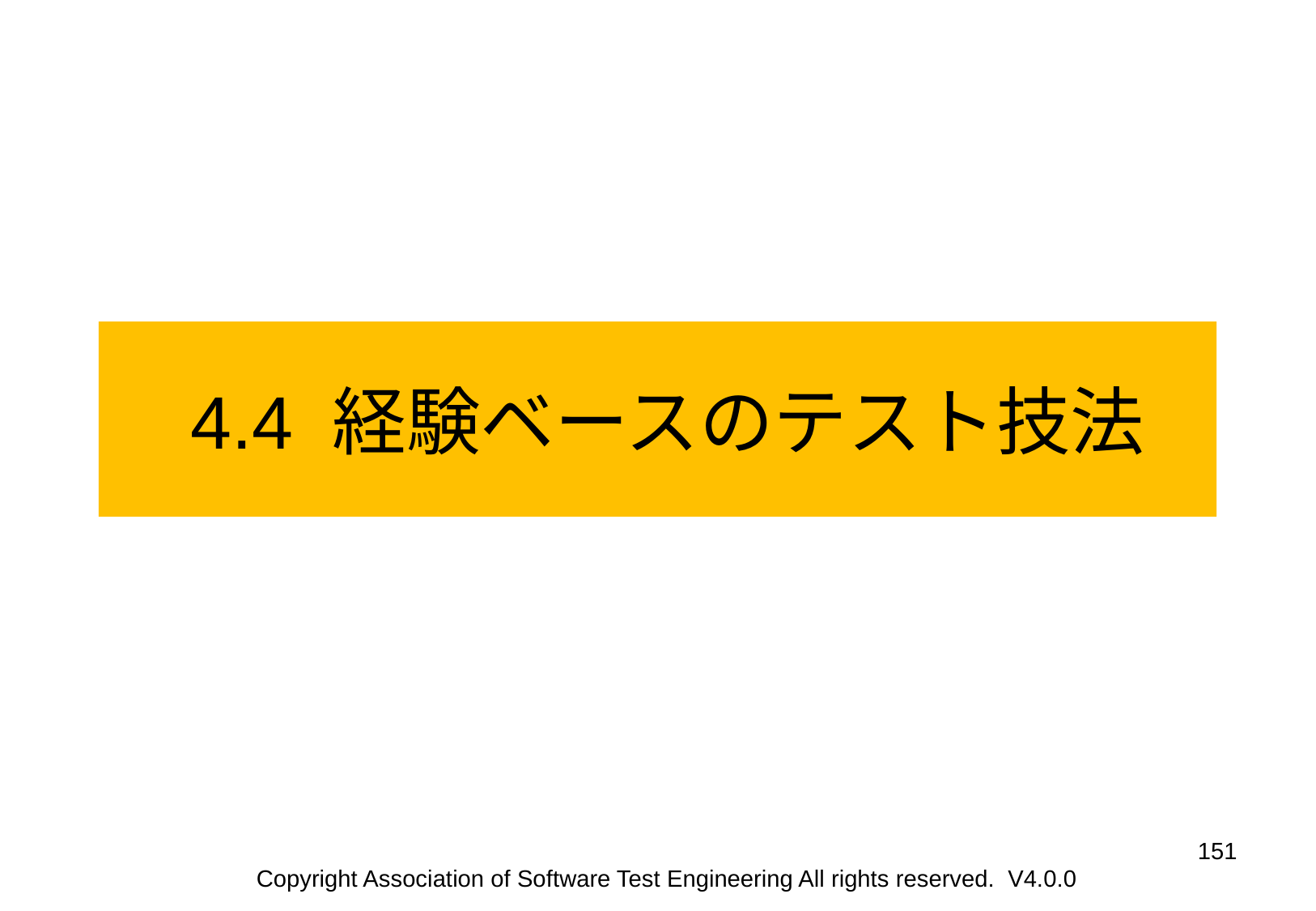

4.4 経験ベースのテスト技法
151
Copyright Association of Software Test Engineering All rights reserved.  V4.0.0